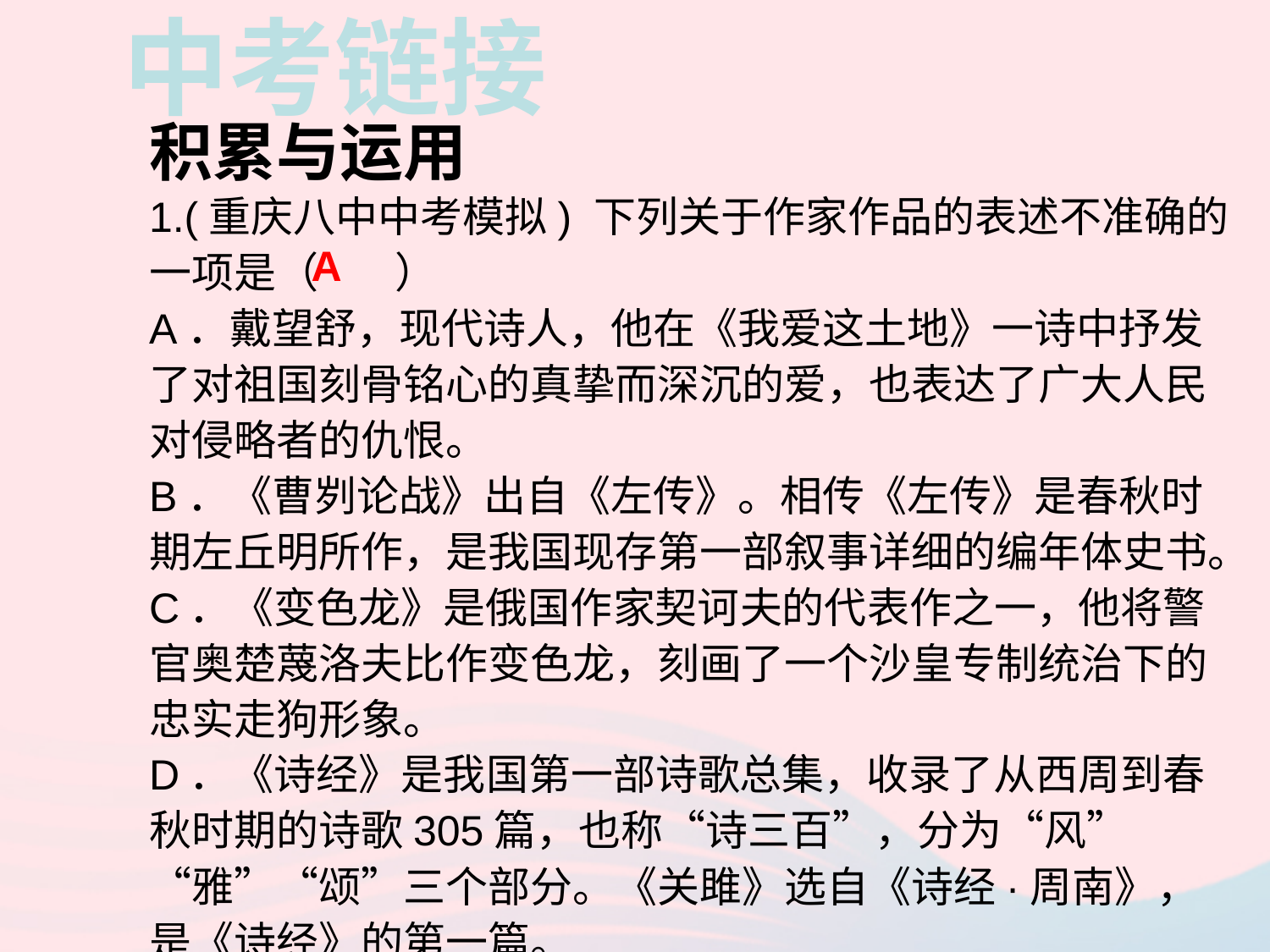

中考链接
积累与运用
1.(重庆八中中考模拟) 下列关于作家作品的表述不准确的一项是（        ）
A．戴望舒，现代诗人，他在《我爱这土地》一诗中抒发了对祖国刻骨铭心的真挚而深沉的爱，也表达了广大人民对侵略者的仇恨。
B．《曹刿论战》出自《左传》。相传《左传》是春秋时期左丘明所作，是我国现存第一部叙事详细的编年体史书。
C．《变色龙》是俄国作家契诃夫的代表作之一，他将警官奥楚蔑洛夫比作变色龙，刻画了一个沙皇专制统治下的忠实走狗形象。
D．《诗经》是我国第一部诗歌总集，收录了从西周到春秋时期的诗歌305篇，也称“诗三百”，分为“风”“雅”“颂”三个部分。《关雎》选自《诗经·周南》，是《诗经》的第一篇。
A